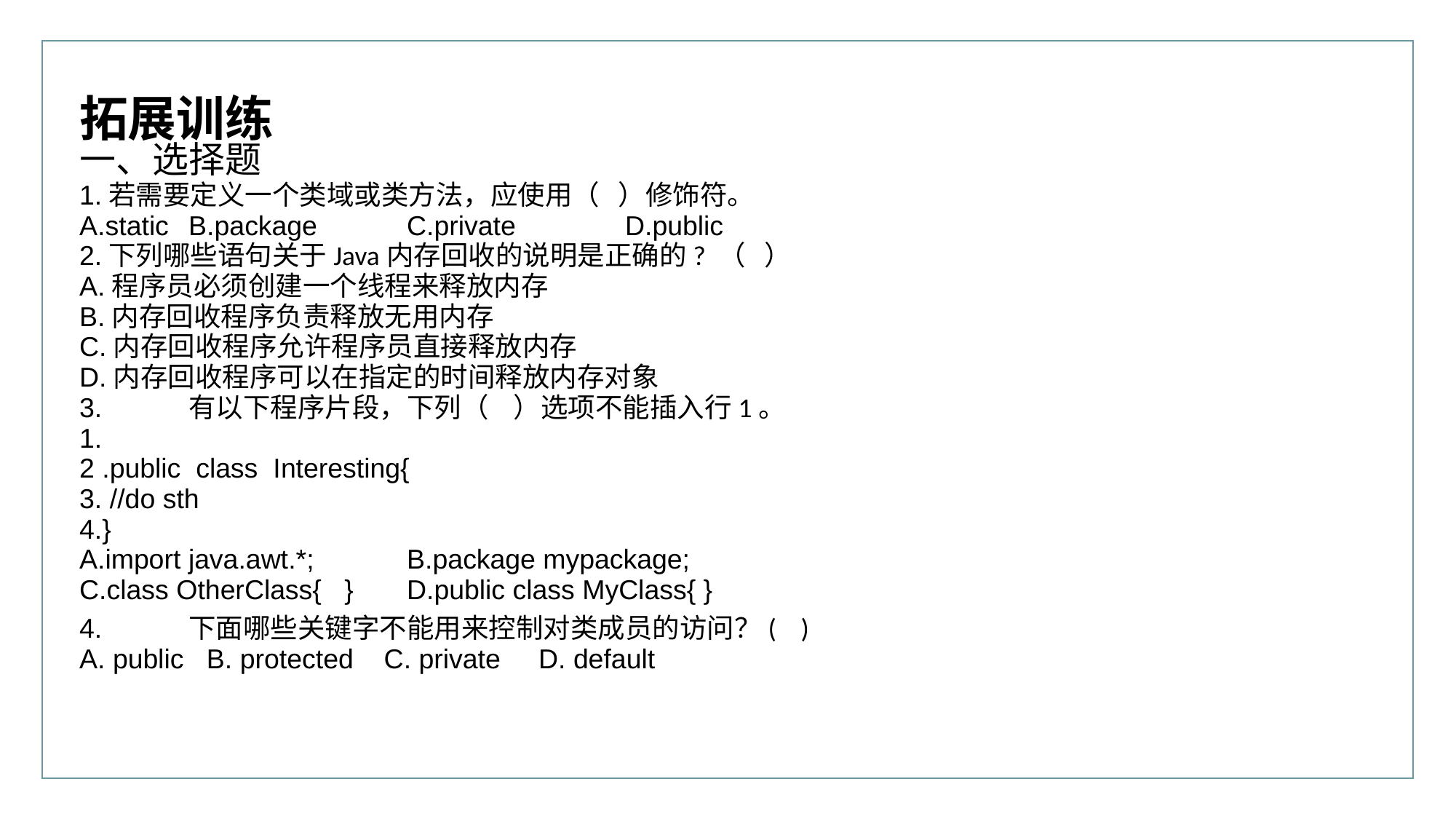

行业PPT模板http://www.XX.com/hangye/
拓展训练

一、选择题
1.若需要定义一个类域或类方法，应使用（   ）修饰符。
A.static	B.package	C.private      	D.public
2.下列哪些语句关于Java内存回收的说明是正确的? （   ）
A.程序员必须创建一个线程来释放内存
B.内存回收程序负责释放无用内存
C.内存回收程序允许程序员直接释放内存
D.内存回收程序可以在指定的时间释放内存对象
3.	有以下程序片段，下列（    ）选项不能插入行1。
1.
2 .public  class  Interesting{
3. //do sth
4.}
A.import java.awt.*;  	B.package mypackage;
C.class OtherClass{   }	D.public class MyClass{ }
4.	下面哪些关键字不能用来控制对类成员的访问？(    )
A. public   B. protected    C. private     D. default